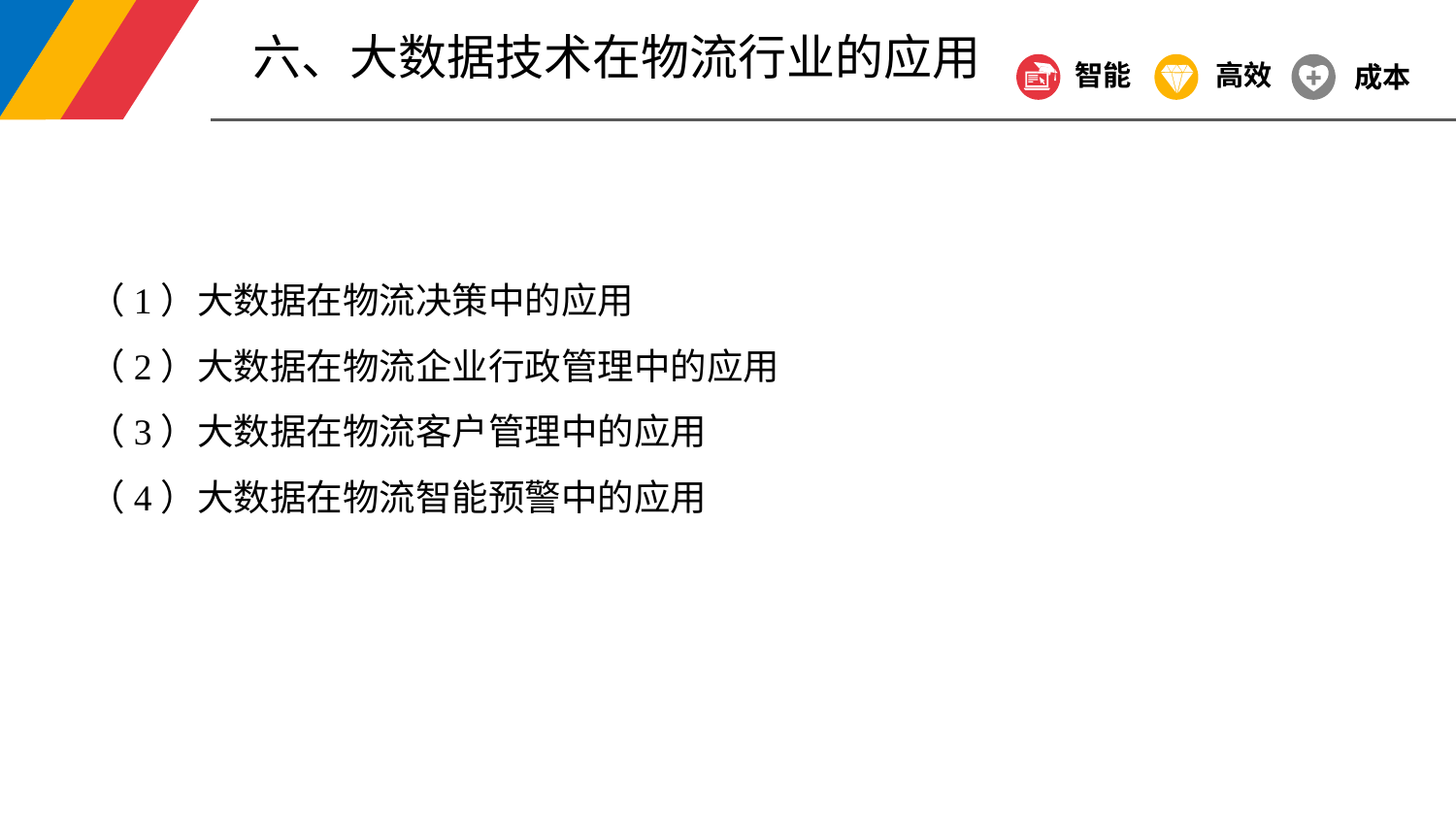

六、大数据技术在物流行业的应用
智能
高效
成本
（1）大数据在物流决策中的应用
（2）大数据在物流企业行政管理中的应用
（3）大数据在物流客户管理中的应用
（4）大数据在物流智能预警中的应用